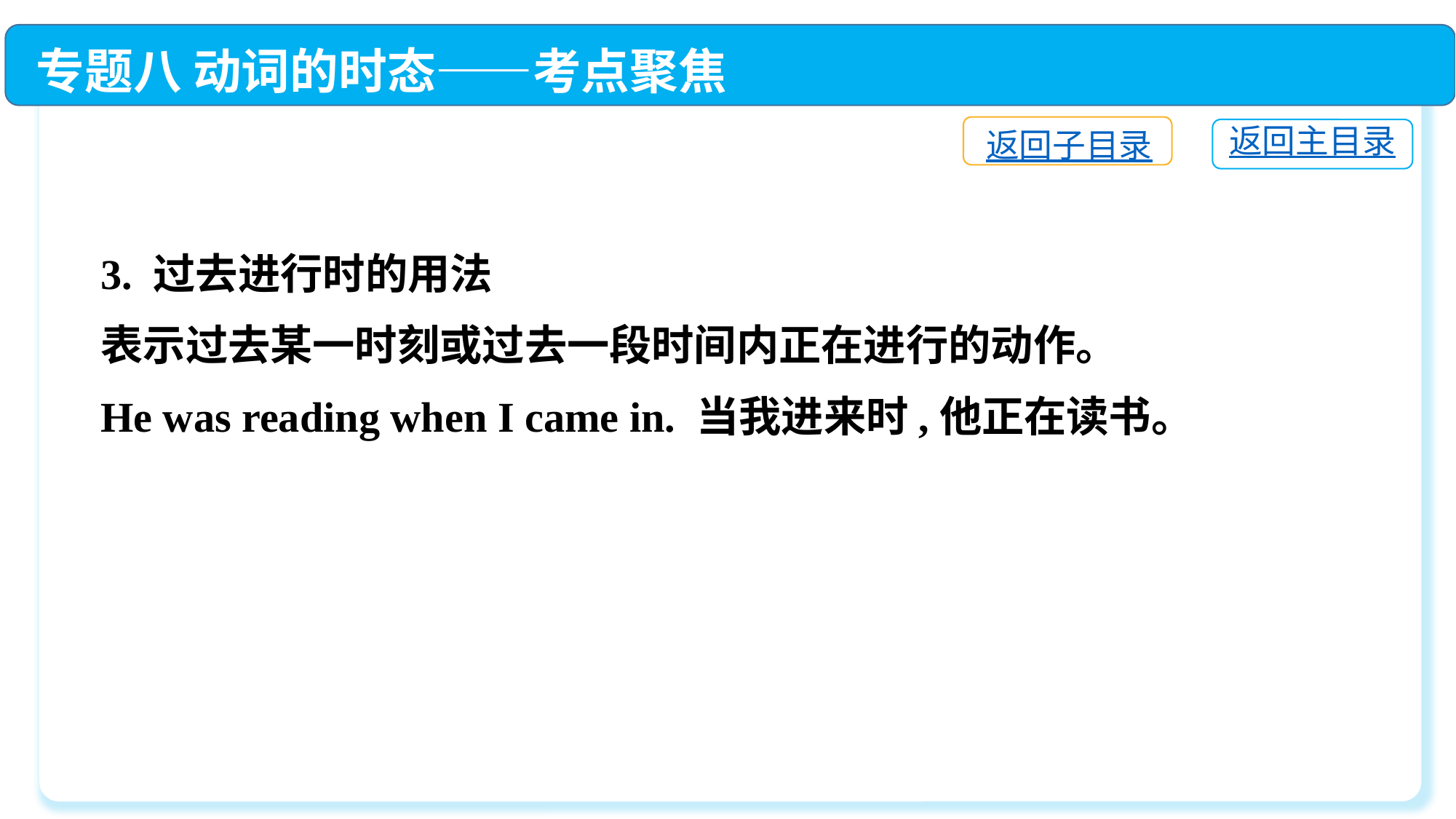

专题八 动词的时态——考点聚焦

返回子目录
返回主目录

3. 过去进行时的用法
表示过去某一时刻或过去一段时间内正在进行的动作。
He was reading when I came in. 当我进来时,他正在读书。